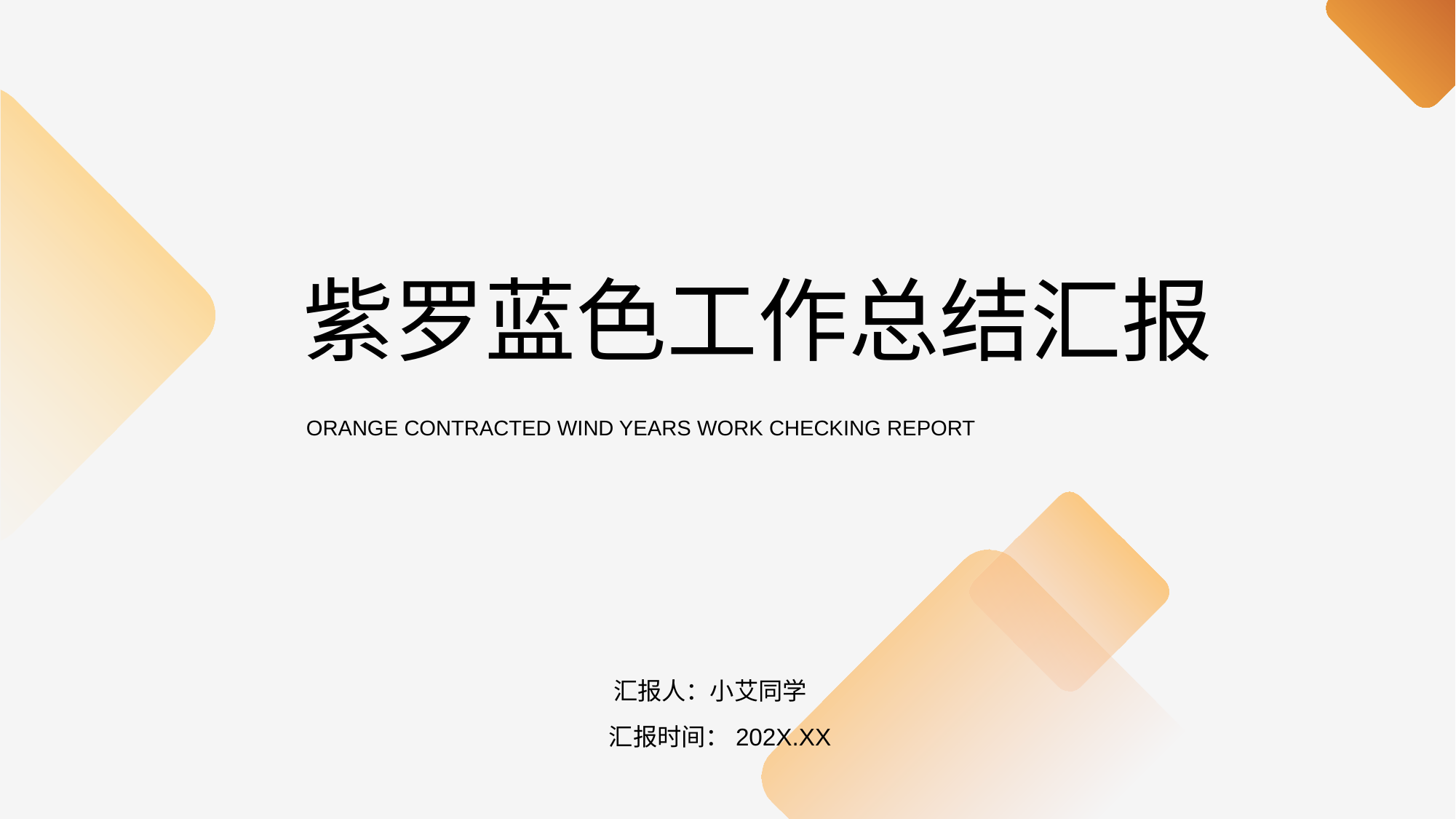

紫罗蓝色工作总结汇报
ORANGE CONTRACTED WIND YEARS WORK CHECKING REPORT
汇报人：小艾同学
汇报时间：202X.XX